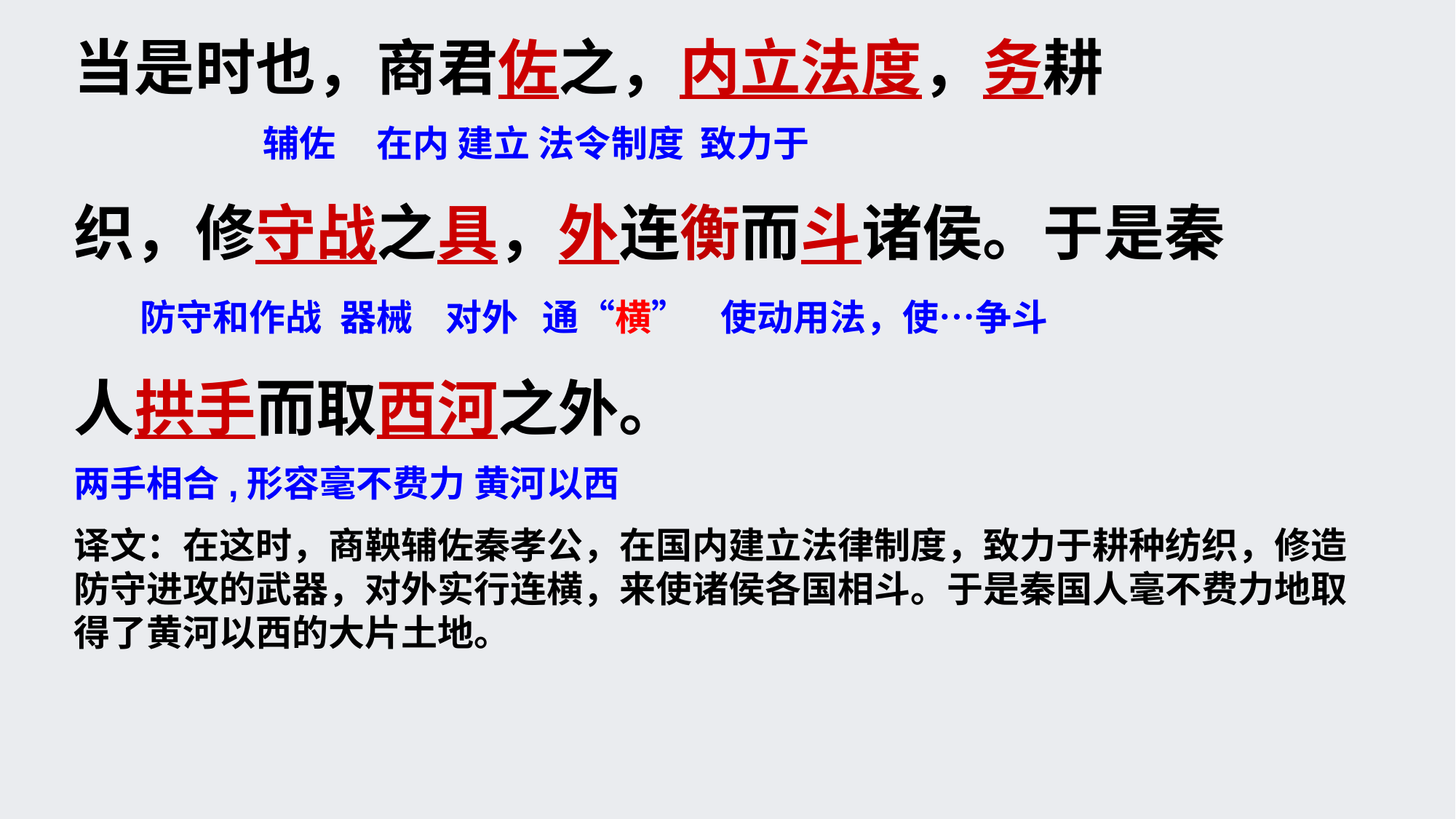

当是时也，商君佐之，内立法度，务耕
                      辅佐     在内 建立 法令制度  致力于
织，修守战之具，外连衡而斗诸侯。于是秦
       防守和作战  器械    对外   通“横”    使动用法，使…争斗
人拱手而取西河之外。
两手相合,形容毫不费力 黄河以西
译文：在这时，商鞅辅佐秦孝公，在国内建立法律制度，致力于耕种纺织，修造防守进攻的武器，对外实行连横，来使诸侯各国相斗。于是秦国人毫不费力地取得了黄河以西的大片土地。